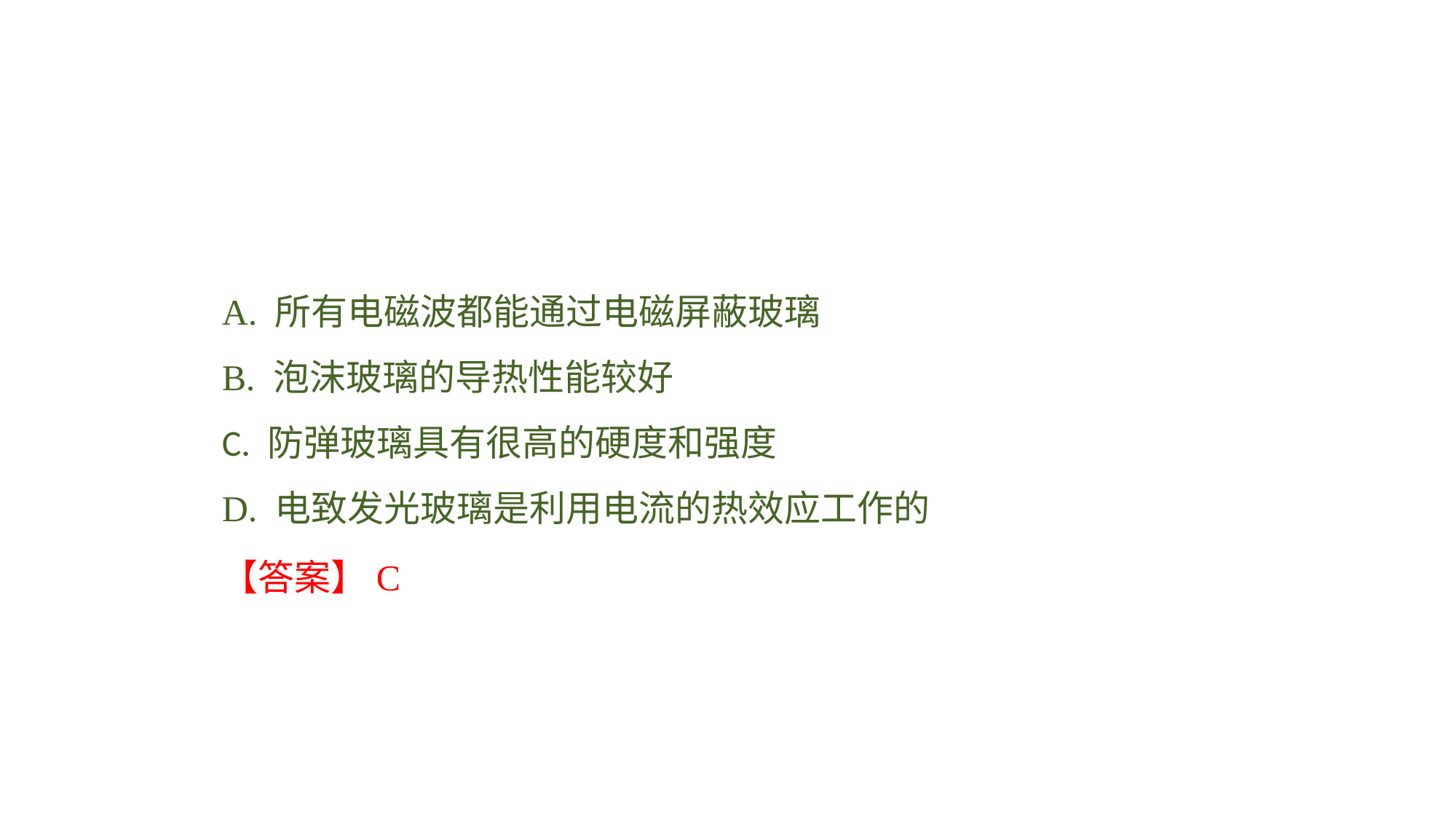

A. 所有电磁波都能通过电磁屏蔽玻璃
B. 泡沫玻璃的导热性能较好C. 防弹玻璃具有很高的硬度和强度
D. 电致发光玻璃是利用电流的热效应工作的
【答案】C